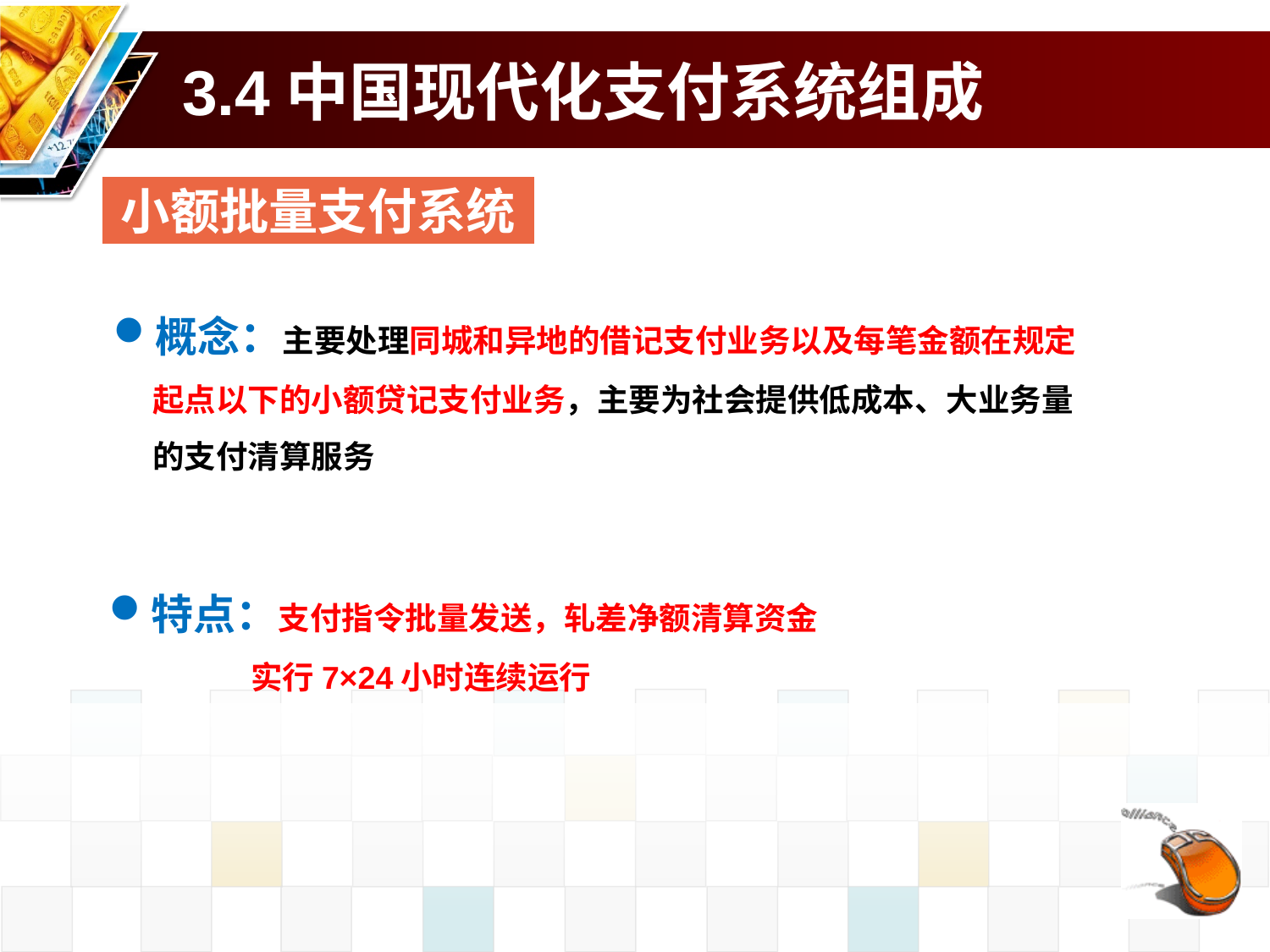

# 3.4中国现代化支付系统组成
小额批量支付系统
概念：主要处理同城和异地的借记支付业务以及每笔金额在规定起点以下的小额贷记支付业务，主要为社会提供低成本、大业务量的支付清算服务
特点：支付指令批量发送，轧差净额清算资金
	 实行7×24小时连续运行